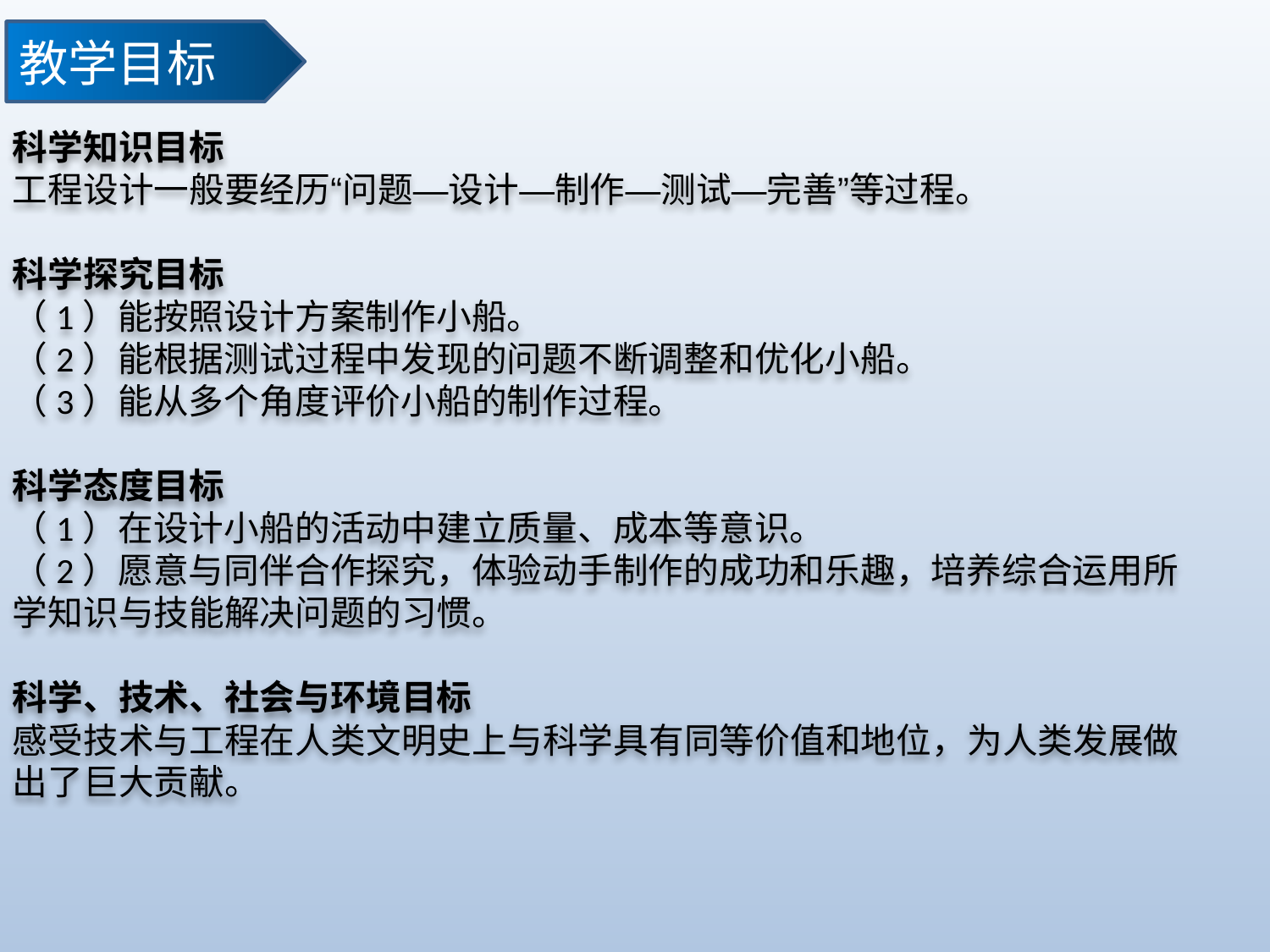

教学目标
科学知识目标
工程设计一般要经历“问题—设计—制作—测试—完善”等过程。

科学探究目标
（1）能按照设计方案制作小船。
（2）能根据测试过程中发现的问题不断调整和优化小船。
（3）能从多个角度评价小船的制作过程。

科学态度目标
（1）在设计小船的活动中建立质量、成本等意识。
（2）愿意与同伴合作探究，体验动手制作的成功和乐趣，培养综合运用所学知识与技能解决问题的习惯。

科学、技术、社会与环境目标
感受技术与工程在人类文明史上与科学具有同等价值和地位，为人类发展做出了巨大贡献。